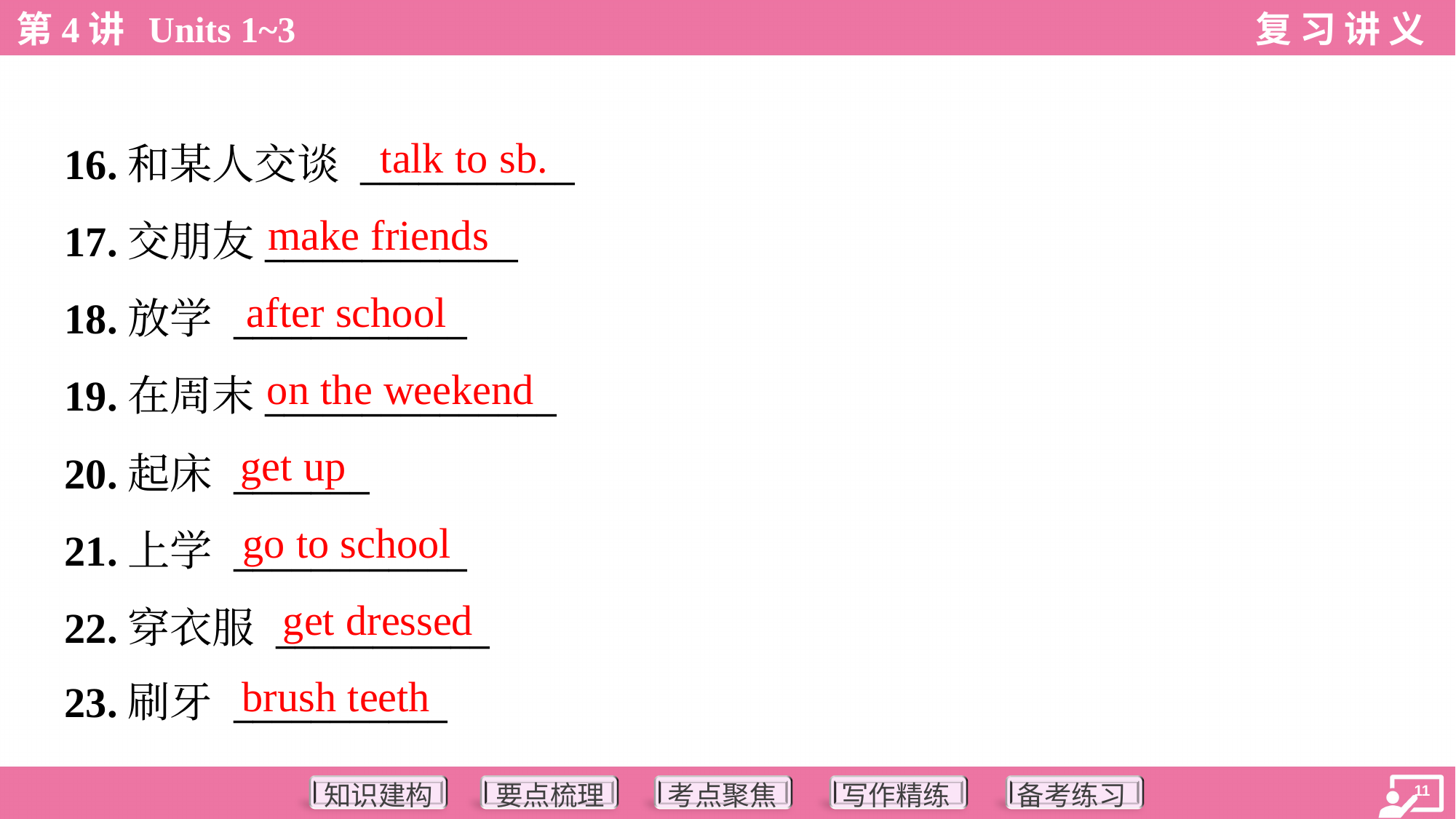

talk to sb.
16.和某人交谈 ___________
17.交朋友_____________
18.放学 ____________
19.在周末_______________
20.起床 _______
21.上学 ____________
22.穿衣服 ___________
23.刷牙 ___________
make friends
after school
on the weekend
get up
go to school
get dressed
brush teeth